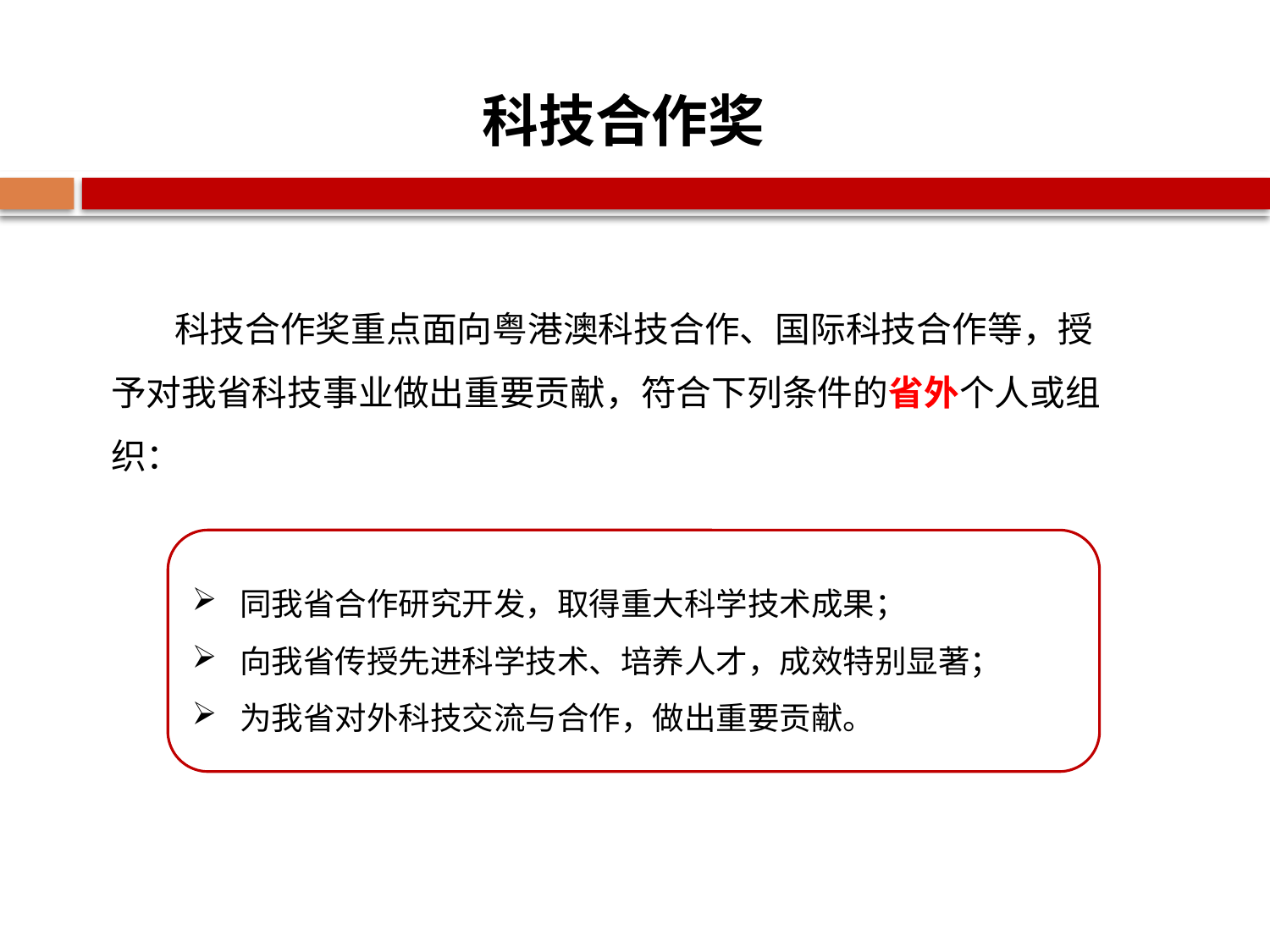

科技合作奖
科技合作奖重点面向粤港澳科技合作、国际科技合作等，授予对我省科技事业做出重要贡献，符合下列条件的省外个人或组织：

同我省合作研究开发，取得重大科学技术成果；
向我省传授先进科学技术、培养人才，成效特别显著；
为我省对外科技交流与合作，做出重要贡献。